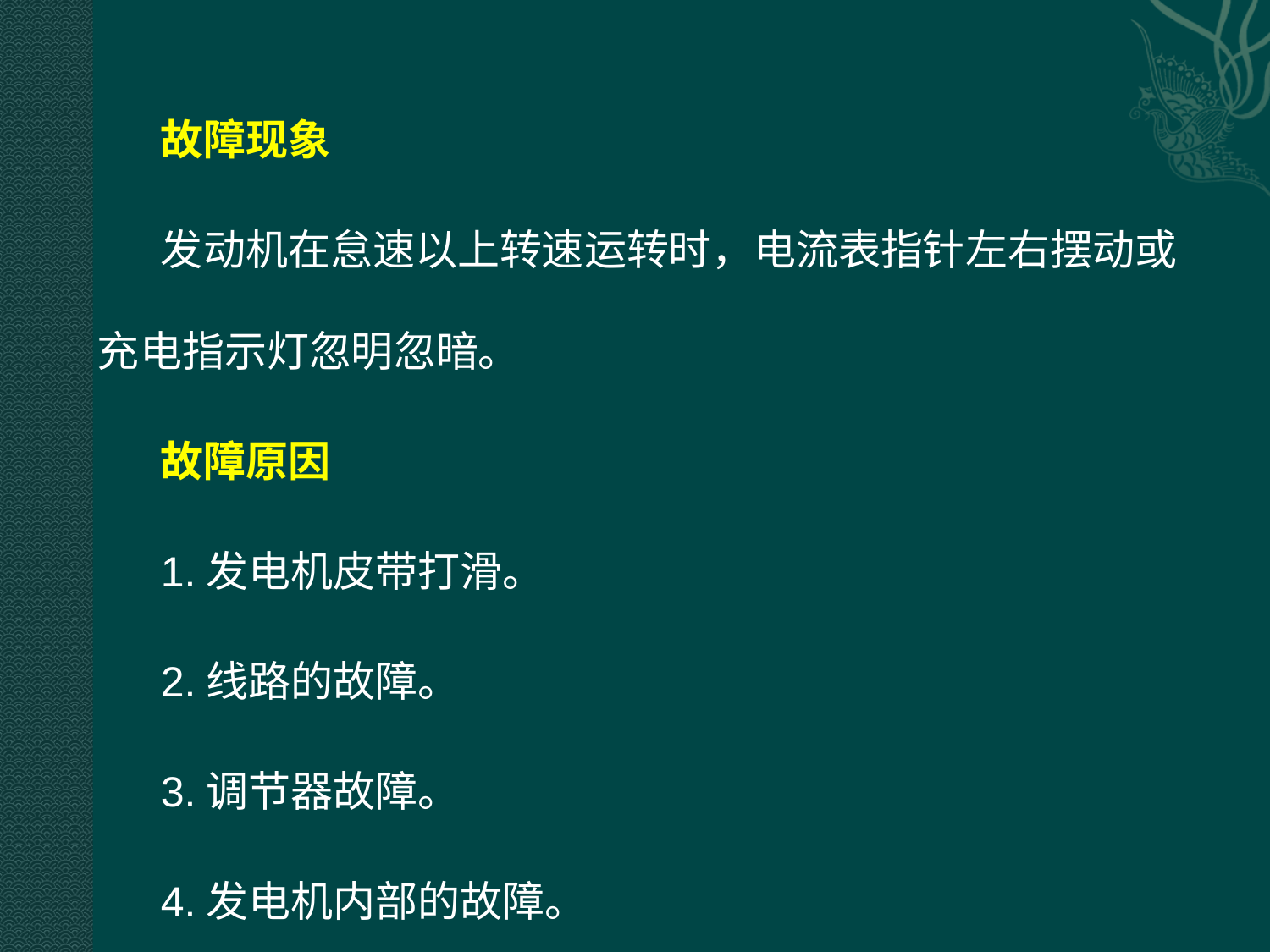

故障现象
发动机在怠速以上转速运转时，电流表指针左右摆动或充电指示灯忽明忽暗。
故障原因
1.发电机皮带打滑。
2.线路的故障。
3.调节器故障。
4.发电机内部的故障。